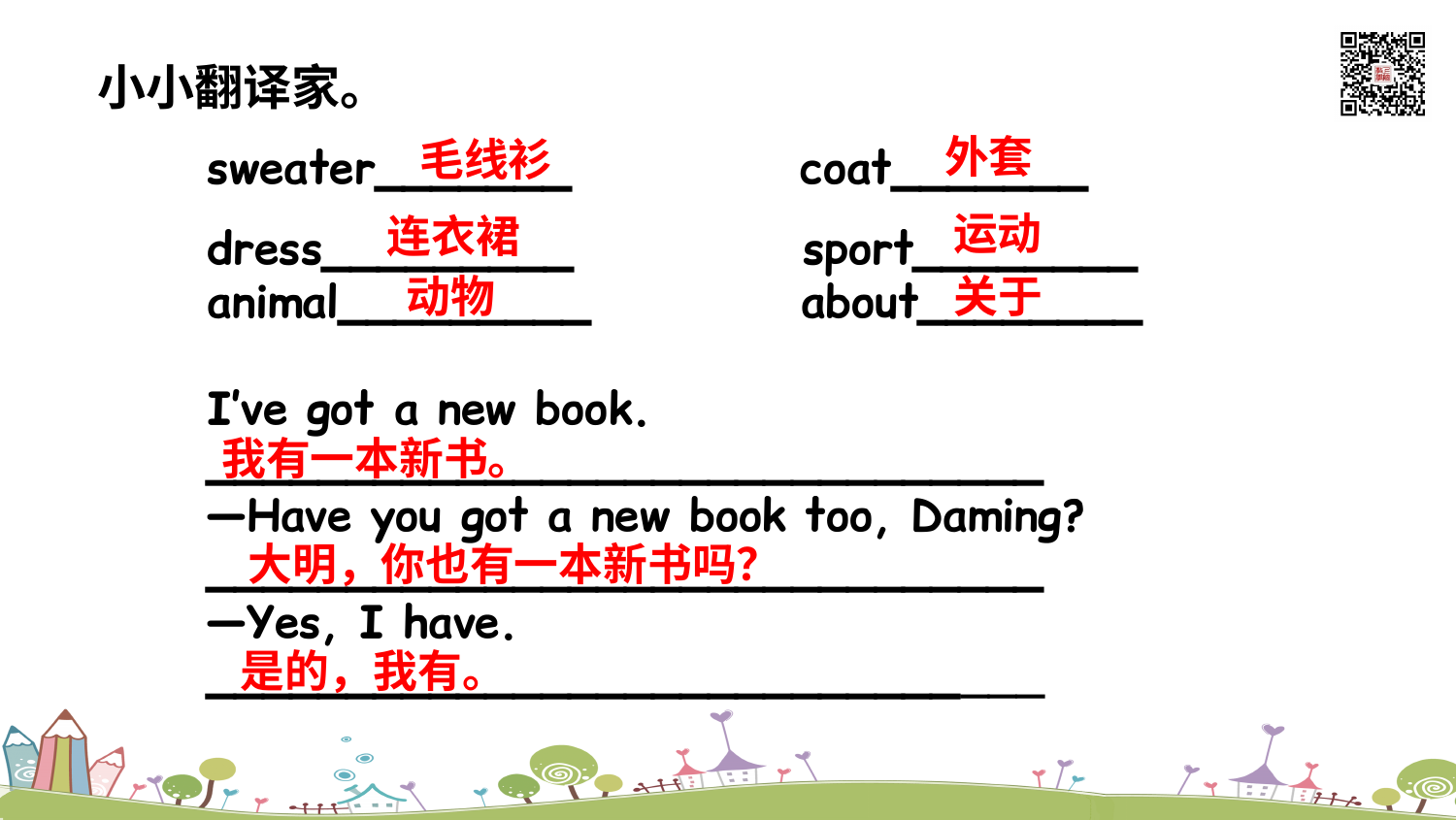

小小翻译家。
sweater_______            coat_______
dress_________            sport________
animal_________           about________

I’ve got a new book.
______________________________
—Have you got a new book too, Daming?
______________________________
—Yes, I have.
______________________________
外套
毛线衫
运动
连衣裙
关于
动物
我有一本新书。
大明，你也有一本新书吗？
是的，我有。